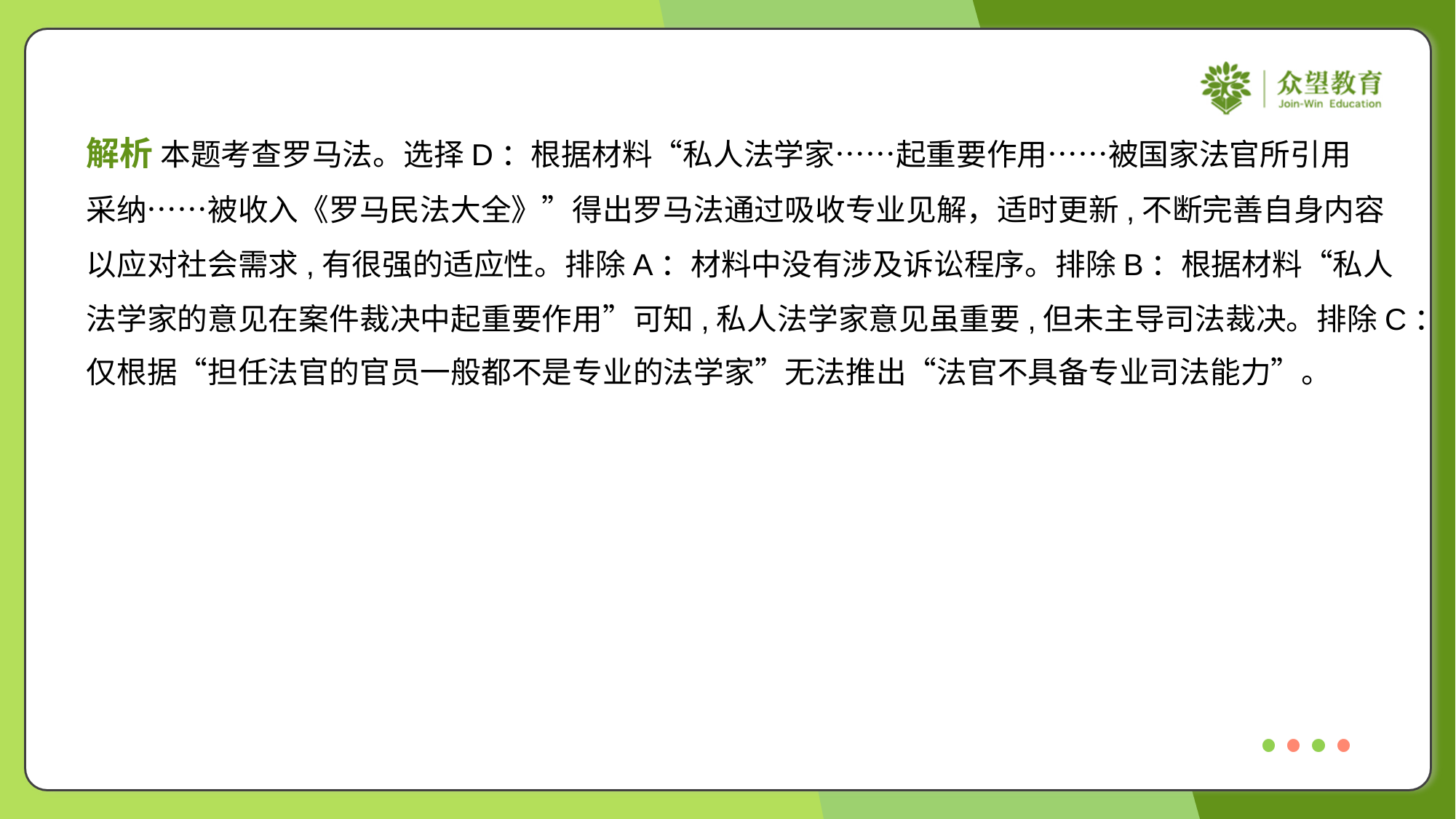

解析 本题考查罗马法。选择D：根据材料“私人法学家……起重要作用……被国家法官所引用
采纳……被收入《罗马民法大全》”得出罗马法通过吸收专业见解，适时更新,不断完善自身内容
以应对社会需求,有很强的适应性。排除A：材料中没有涉及诉讼程序。排除B：根据材料“私人
法学家的意见在案件裁决中起重要作用”可知,私人法学家意见虽重要,但未主导司法裁决。排除C：
仅根据“担任法官的官员一般都不是专业的法学家”无法推出“法官不具备专业司法能力”。